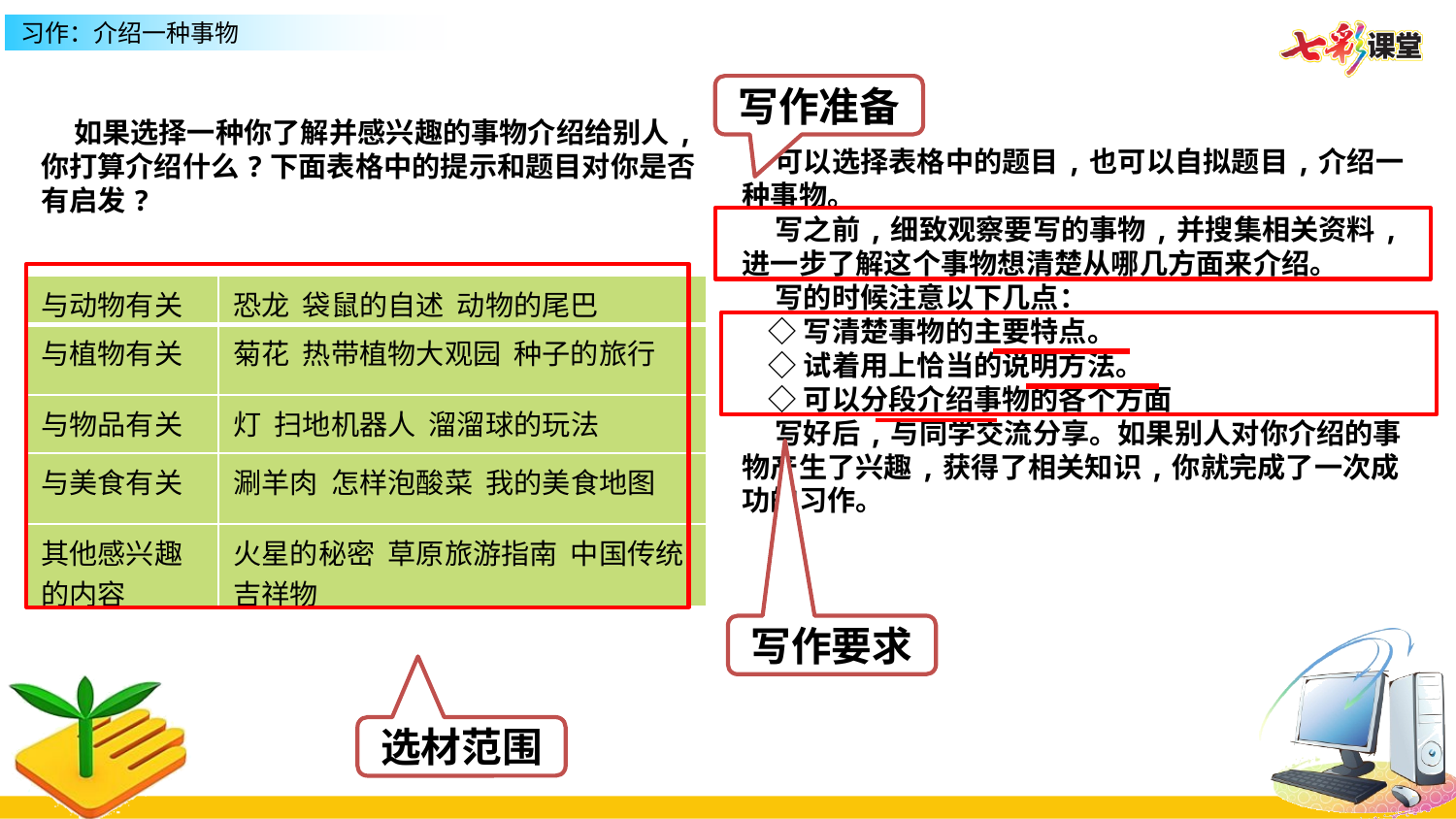

写作准备
    如果选择一种你了解并感兴趣的事物介绍给别人,你打算介绍什么?下面表格中的提示和题目对你是否有启发?

    可以选择表格中的题目,也可以自拟题目,介绍一种事物。
    写之前,细致观察要写的事物,并搜集相关资料,进一步了解这个事物想清楚从哪几方面来介绍。
    写的时候注意以下几点：
    ◇写清楚事物的主要特点。
    ◇试着用上恰当的说明方法。
    ◇可以分段介绍事物的各个方面
    写好后,与同学交流分享。如果别人对你介绍的事物产生了兴趣,获得了相关知识,你就完成了一次成功的习作。

| 与动物有关 | 恐龙 袋鼠的自述 动物的尾巴 |
| --- | --- |
| 与植物有关 | 菊花 热带植物大观园 种子的旅行 |
| 与物品有关 | 灯 扫地机器人 溜溜球的玩法 |
| 与美食有关 | 涮羊肉 怎样泡酸菜 我的美食地图 |
| 其他感兴趣的内容 | 火星的秘密 草原旅游指南 中国传统吉祥物 |

写作要求
选材范围